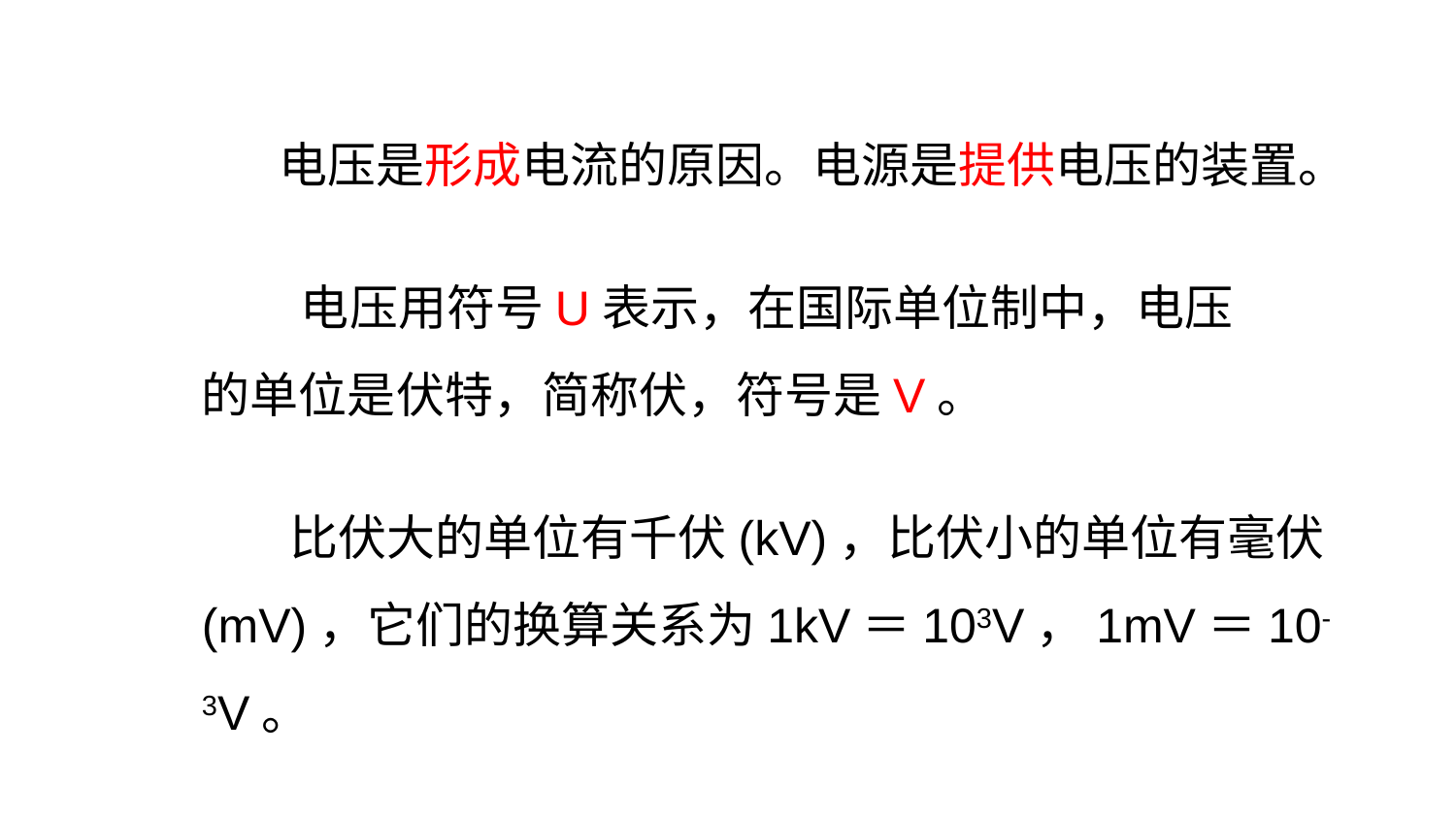

电压是形成电流的原因。电源是提供电压的装置。
        电压用符号U表示，在国际单位制中，电压的单位是伏特，简称伏，符号是V。
       比伏大的单位有千伏(kV)，比伏小的单位有毫伏(mV)，它们的换算关系为1kV＝103V，1mV＝10-3V。